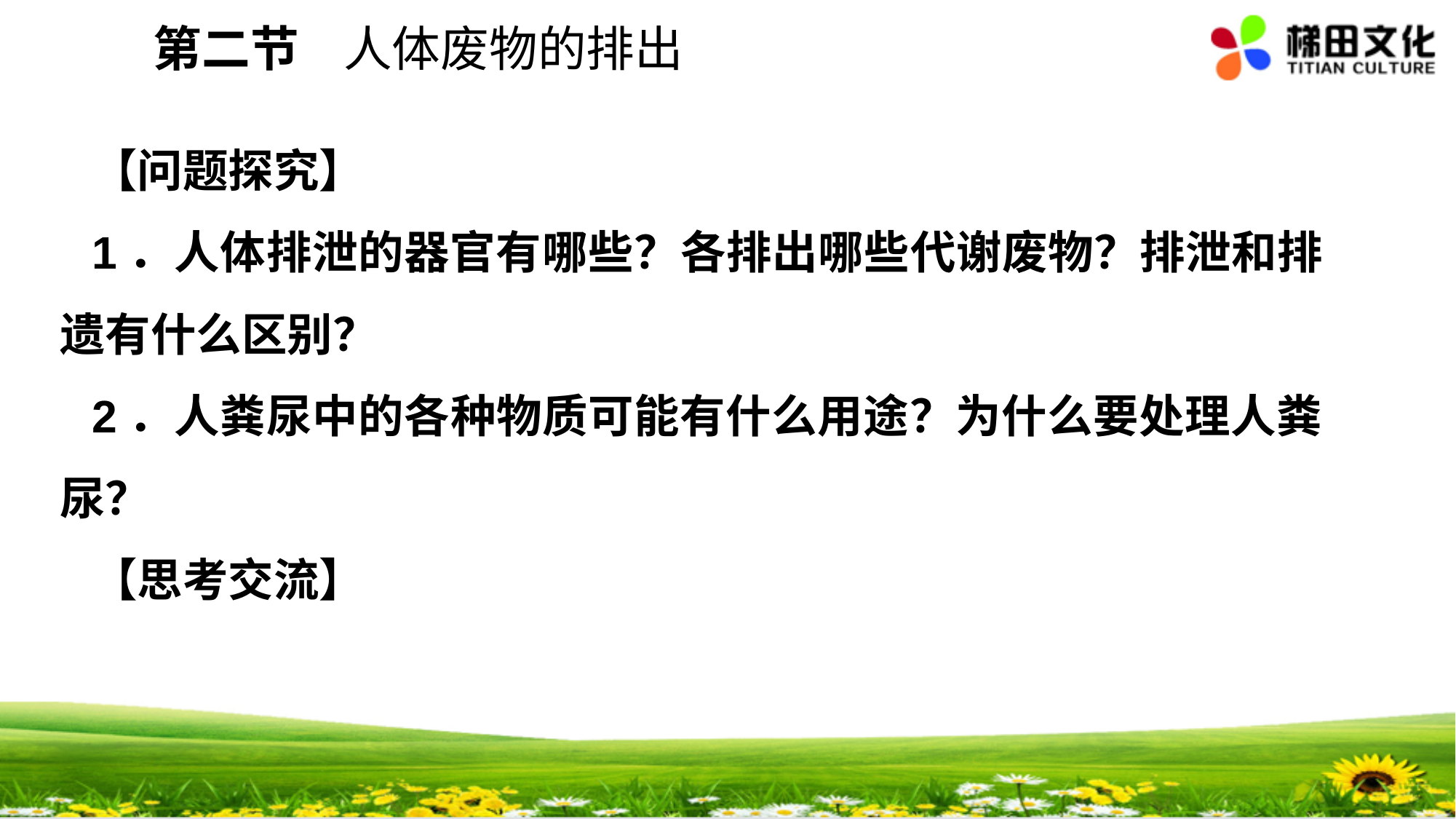

第二节    人体废物的排出
【问题探究】
1．人体排泄的器官有哪些？各排出哪些代谢废物？排泄和排遗有什么区别？
2．人粪尿中的各种物质可能有什么用途？为什么要处理人粪尿？
【思考交流】